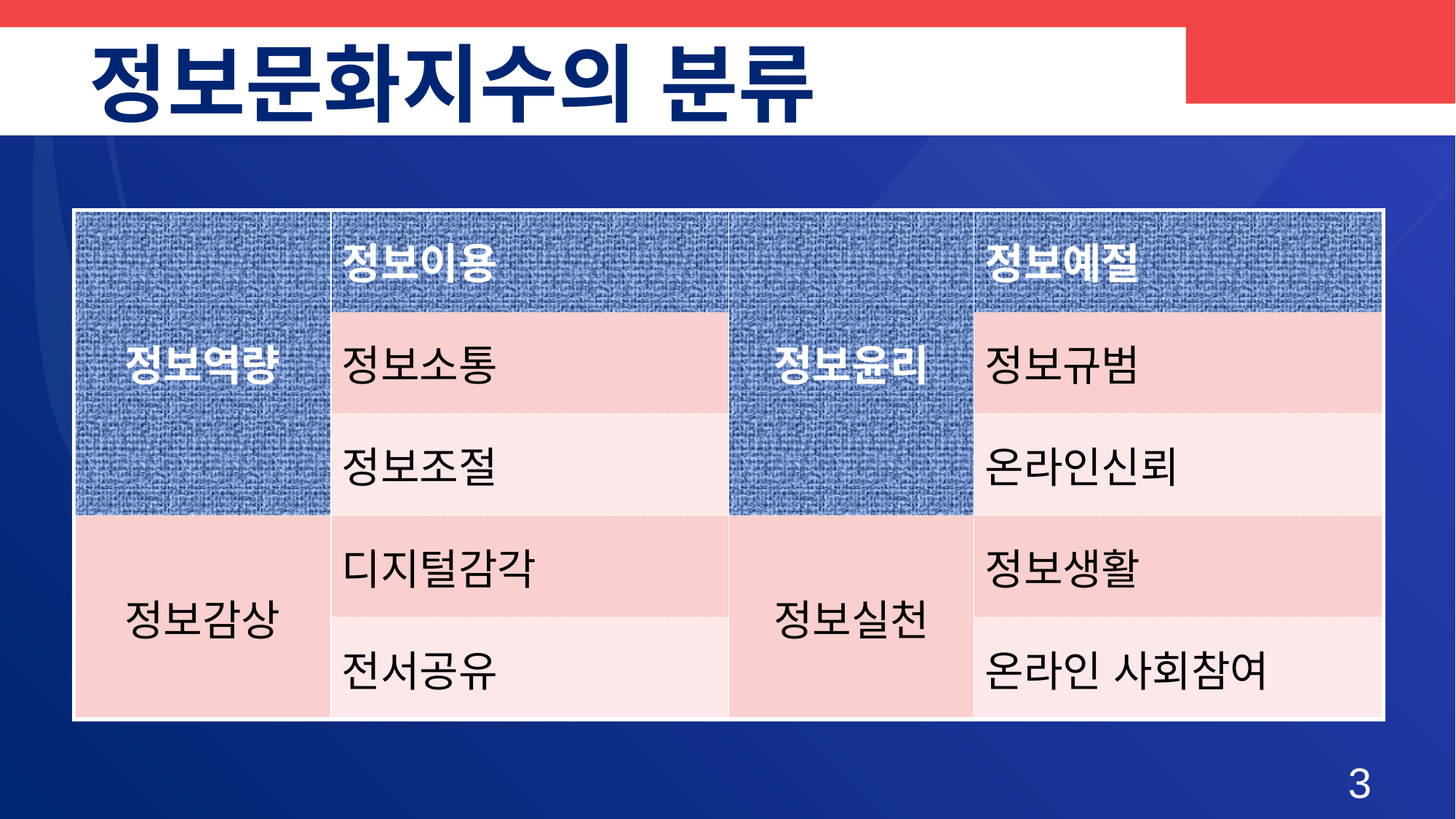

# 정보문화지수의 분류
| 정보역량 | 정보이용 | 정보윤리 | 정보예절 |
| --- | --- | --- | --- |
|  | 정보소통 |  | 정보규범 |
|  | 정보조절 |  | 온라인신뢰 |
| 정보감상 | 디지털감각 | 정보실천 | 정보생활 |
|  | 전서공유 |  | 온라인 사회참여 |
3